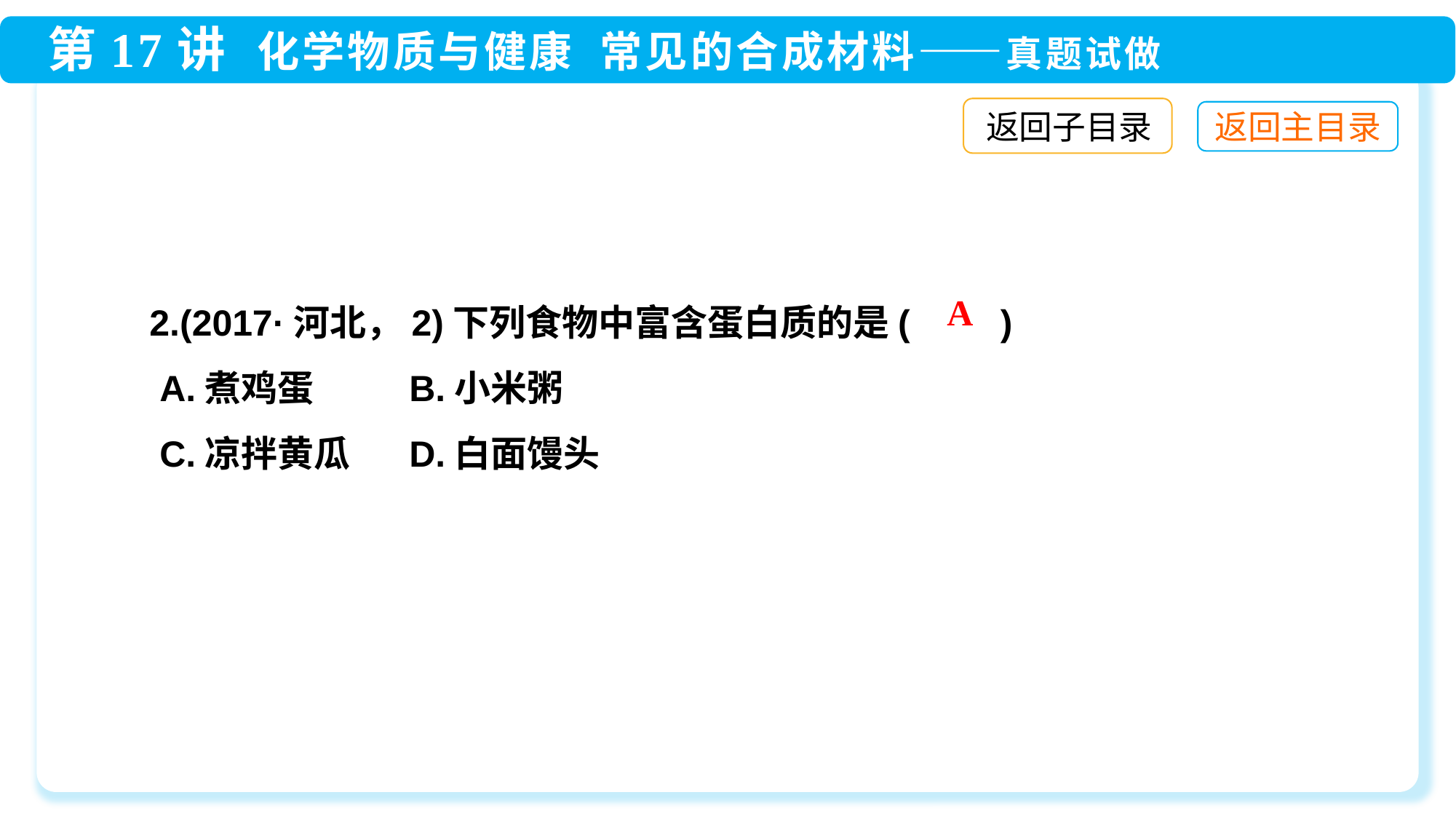

返回子目录

2.(2017·河北，2)下列食物中富含蛋白质的是(　　)
 A.煮鸡蛋	    B.小米粥
 C.凉拌黄瓜	    D.白面馒头
A